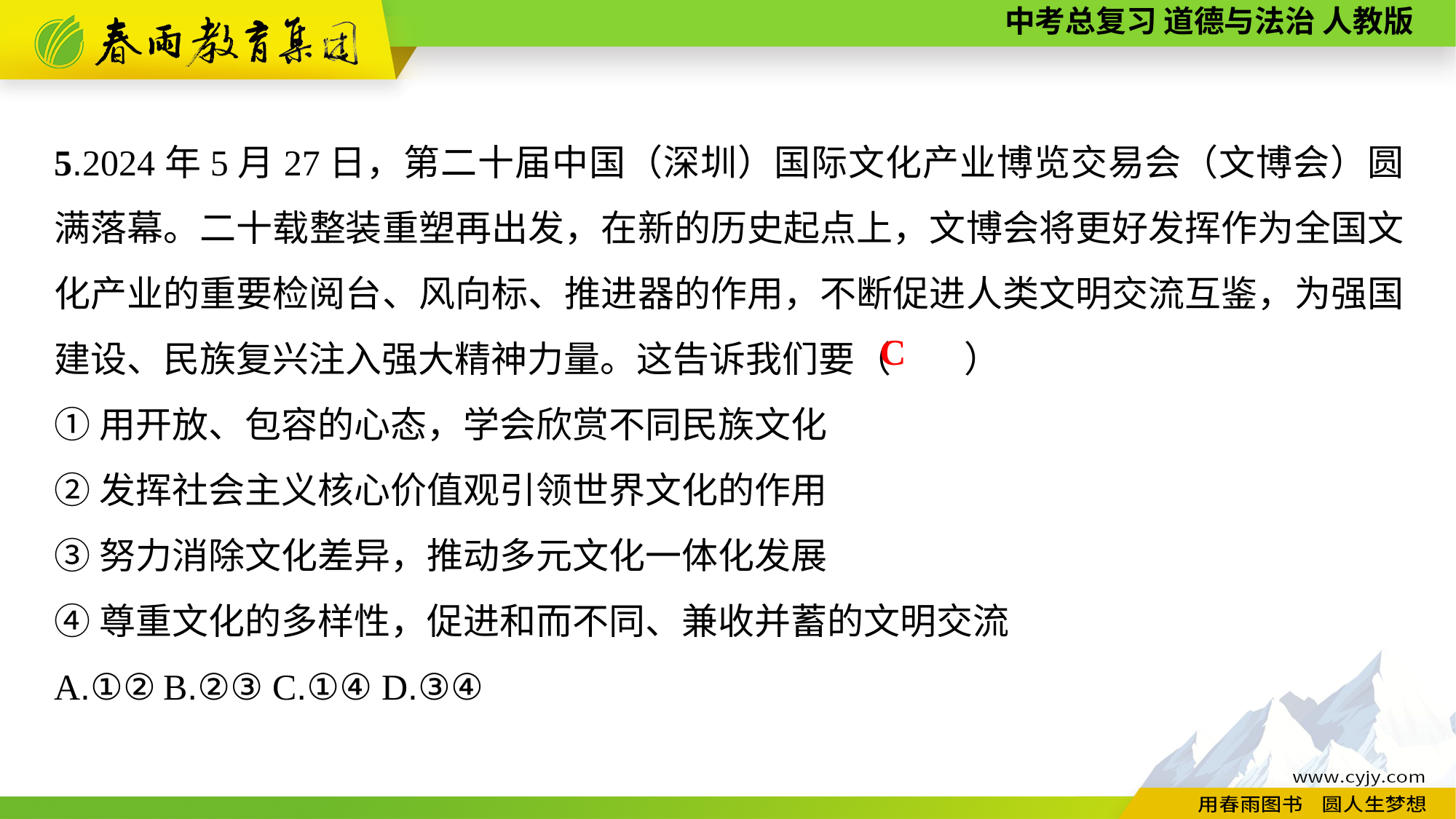

5.2024年5月27日，第二十届中国（深圳）国际文化产业博览交易会（文博会）圆满落幕。二十载整装重塑再出发，在新的历史起点上，文博会将更好发挥作为全国文化产业的重要检阅台、风向标、推进器的作用，不断促进人类文明交流互鉴，为强国建设、民族复兴注入强大精神力量。这告诉我们要（　　）
①用开放、包容的心态，学会欣赏不同民族文化
②发挥社会主义核心价值观引领世界文化的作用
③努力消除文化差异，推动多元文化一体化发展
④尊重文化的多样性，促进和而不同、兼收并蓄的文明交流
A.①②	B.②③	C.①④	D.③④
C